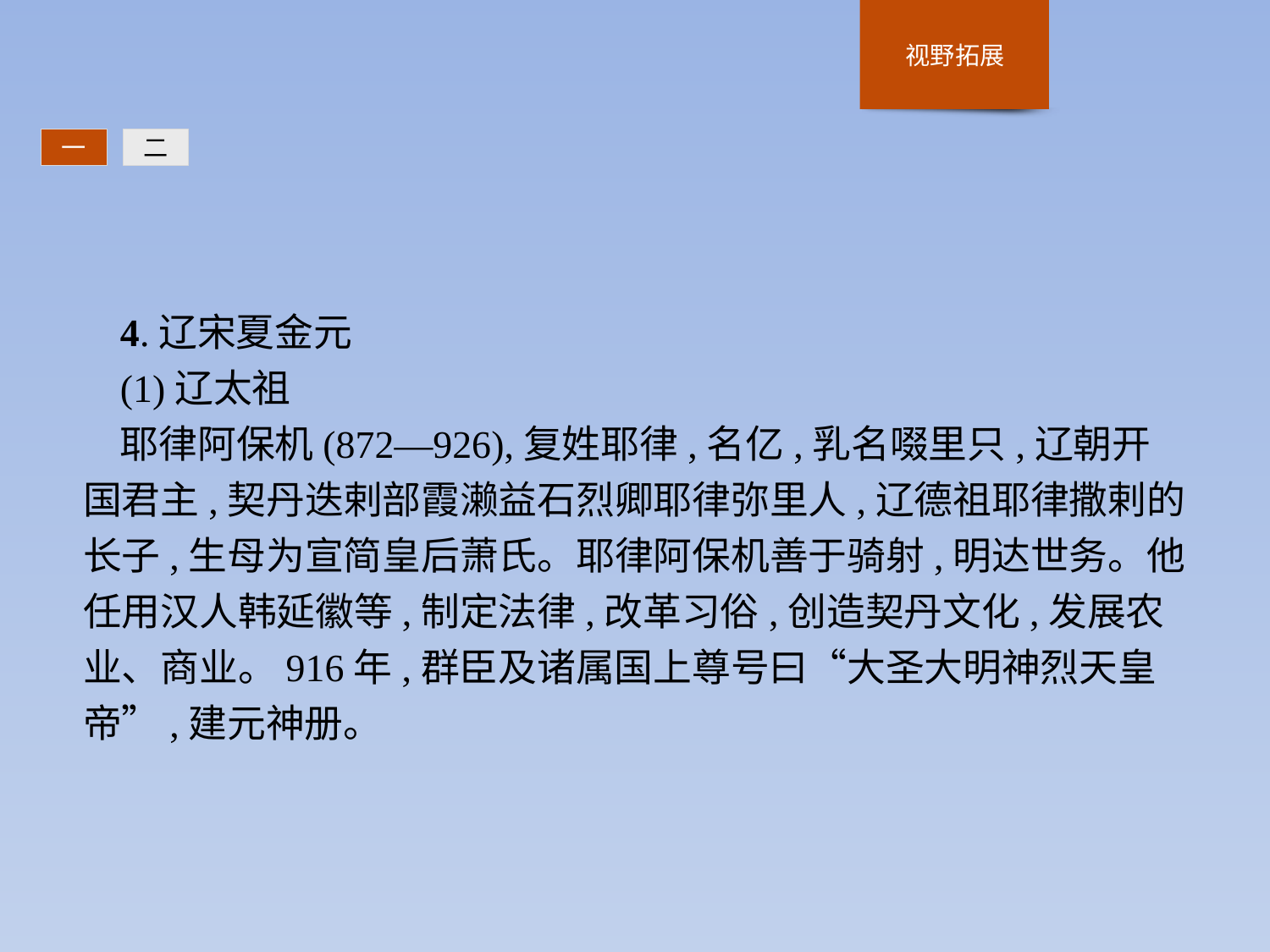

一
二
4.辽宋夏金元
(1)辽太祖
耶律阿保机(872—926),复姓耶律,名亿,乳名啜里只,辽朝开国君主,契丹迭剌部霞濑益石烈卿耶律弥里人,辽德祖耶律撒剌的长子,生母为宣简皇后萧氏。耶律阿保机善于骑射,明达世务。他任用汉人韩延徽等,制定法律,改革习俗,创造契丹文化,发展农业、商业。916年,群臣及诸属国上尊号曰“大圣大明神烈天皇帝”,建元神册。